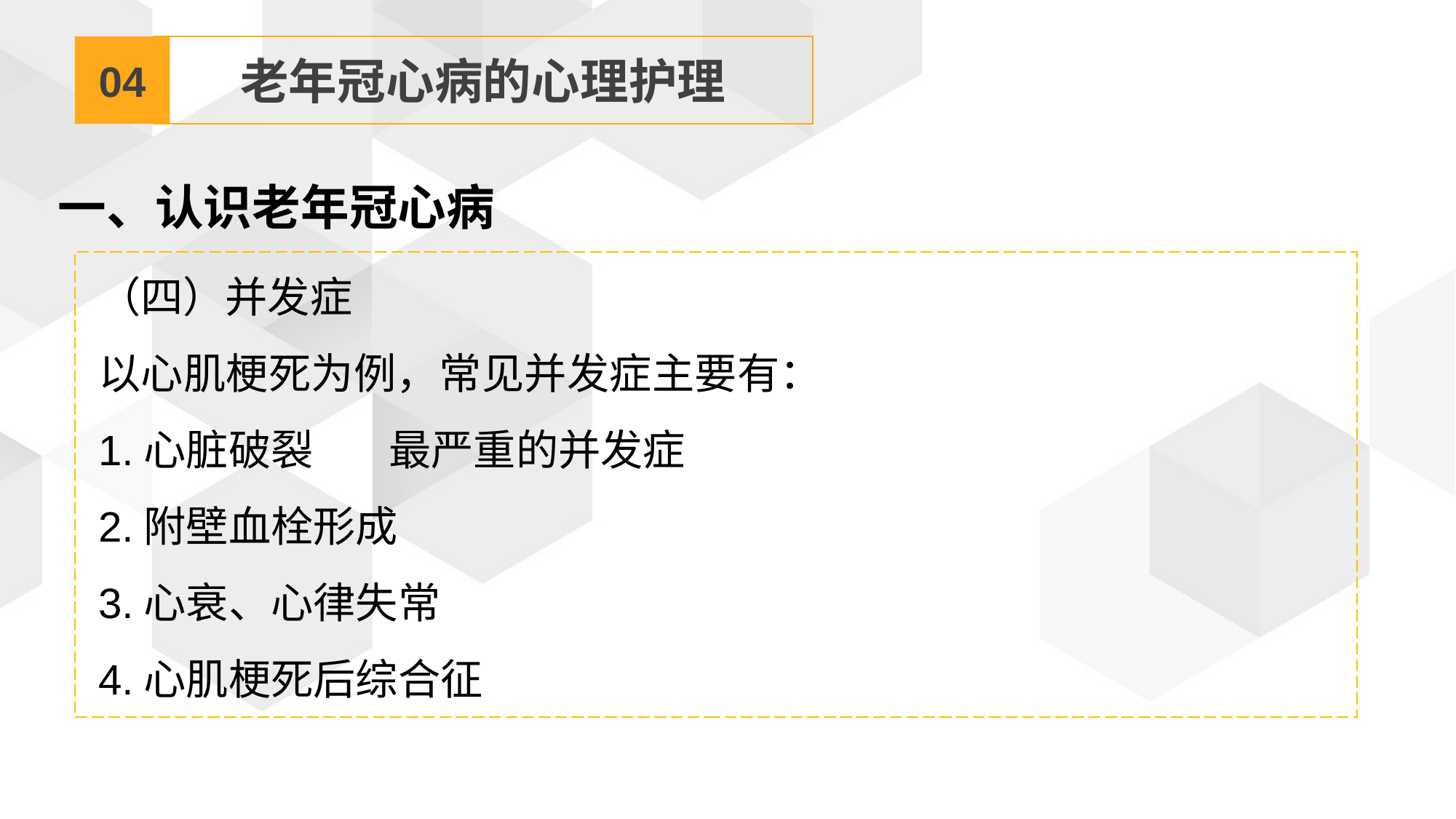

04
老年冠心病的心理护理
一、认识老年冠心病
（四）并发症
以心肌梗死为例，常见并发症主要有：
1.心脏破裂        最严重的并发症
2.附壁血栓形成
3.心衰、心律失常
4.心肌梗死后综合征